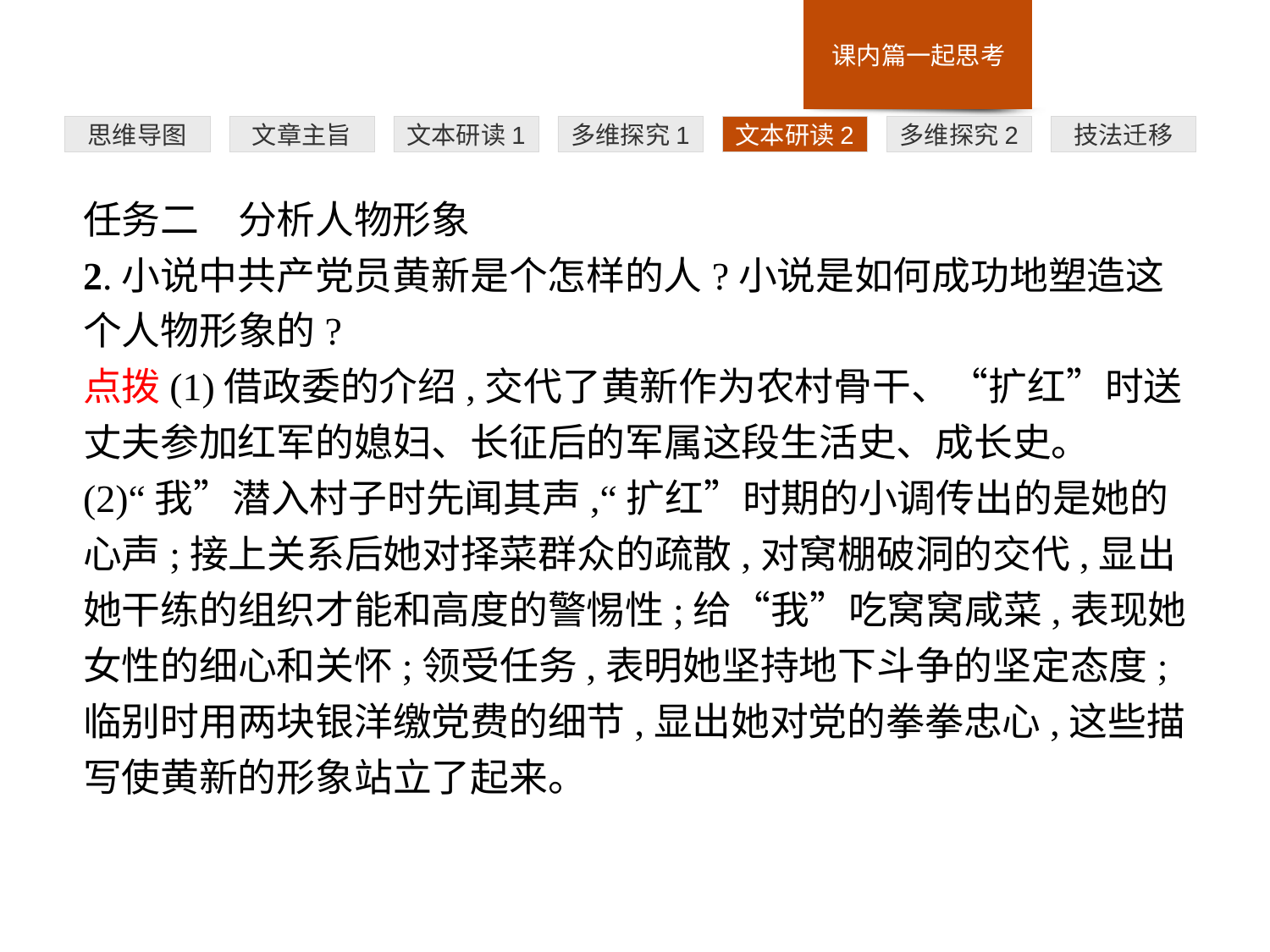

多维探究1
思维导图
文章主旨
文本研读1
文本研读2
多维探究2
技法迁移
任务二　分析人物形象
2.小说中共产党员黄新是个怎样的人?小说是如何成功地塑造这个人物形象的?
点拨(1)借政委的介绍,交代了黄新作为农村骨干、“扩红”时送丈夫参加红军的媳妇、长征后的军属这段生活史、成长史。(2)“我”潜入村子时先闻其声,“扩红”时期的小调传出的是她的心声;接上关系后她对择菜群众的疏散,对窝棚破洞的交代,显出她干练的组织才能和高度的警惕性;给“我”吃窝窝咸菜,表现她女性的细心和关怀;领受任务,表明她坚持地下斗争的坚定态度;临别时用两块银洋缴党费的细节,显出她对党的拳拳忠心,这些描写使黄新的形象站立了起来。